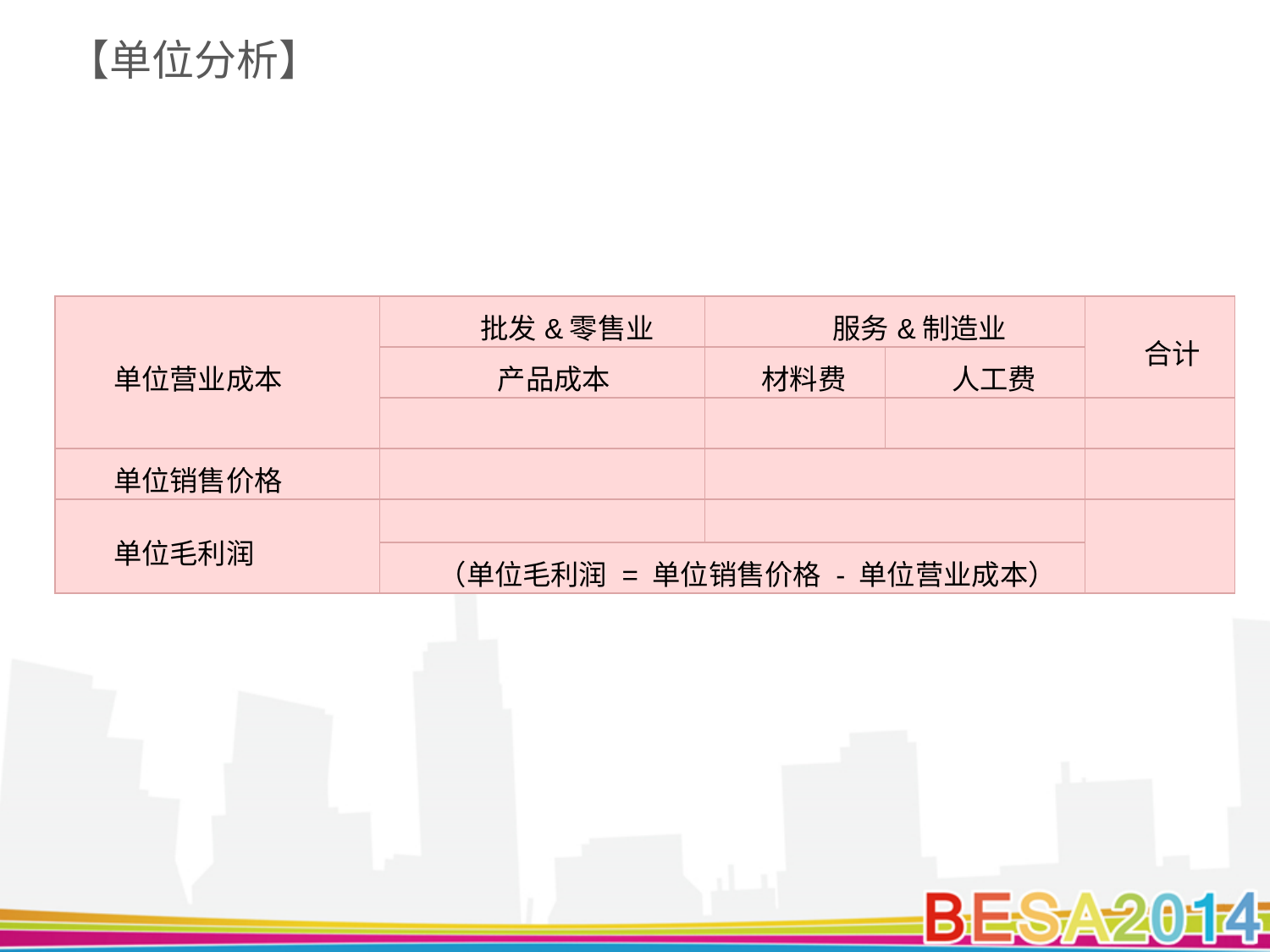

# 【单位分析】
| 单位营业成本 | 批发&零售业 | 服务&制造业 |  | 合计 |
| --- | --- | --- | --- | --- |
|  | 产品成本 | 材料费 | 人工费 |  |
|  |  |  |  |  |
| 单位销售价格 |  |  |  |  |
| 单位毛利润 |  |  |  |  |
|  | （单位毛利润 = 单位销售价格 - 单位营业成本） |  |  |  |